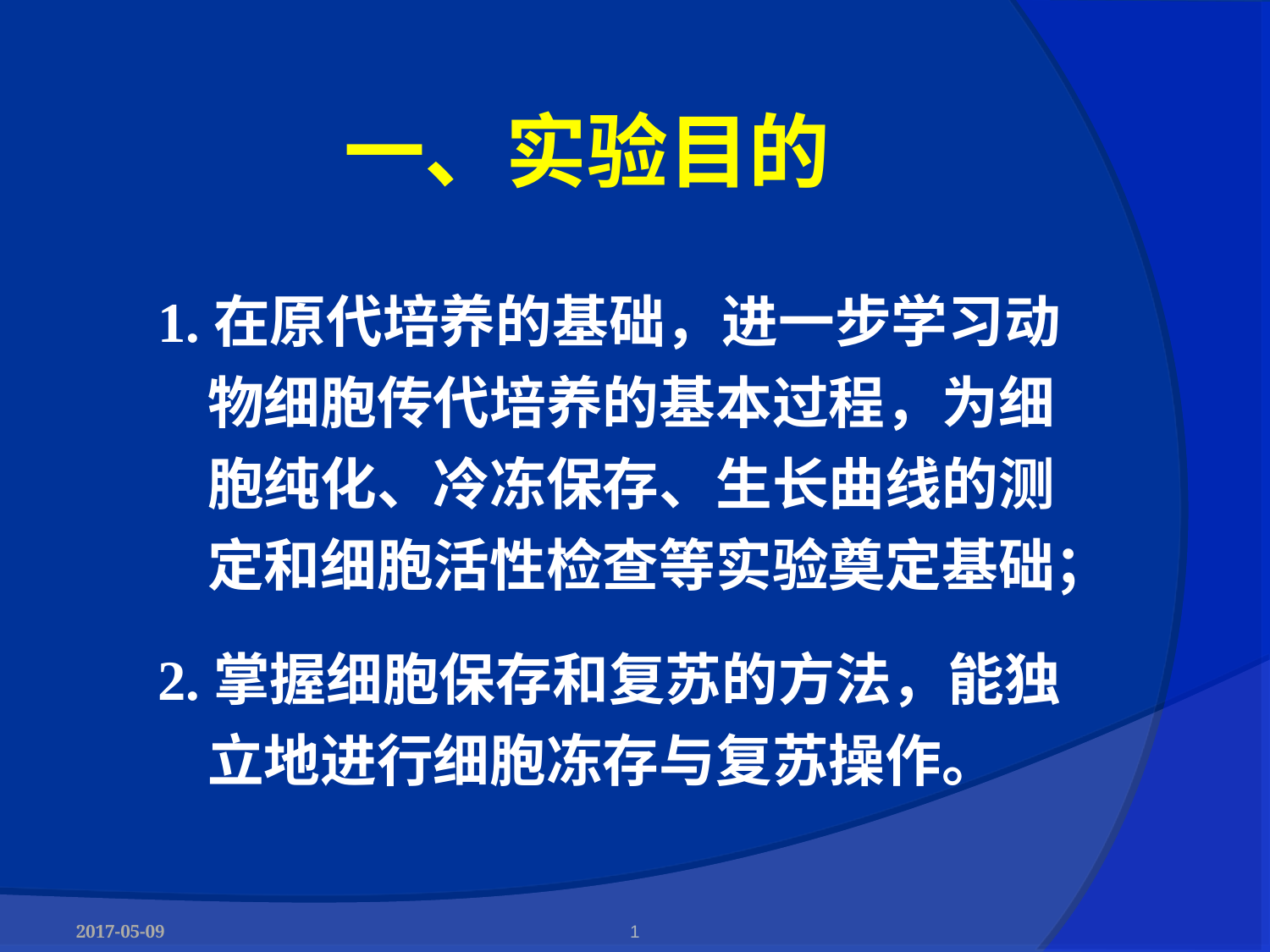

一、实验目的
1.在原代培养的基础，进一步学习动物细胞传代培养的基本过程，为细胞纯化、冷冻保存、生长曲线的测定和细胞活性检查等实验奠定基础；
2.掌握细胞保存和复苏的方法，能独立地进行细胞冻存与复苏操作。
2017-05-09
1